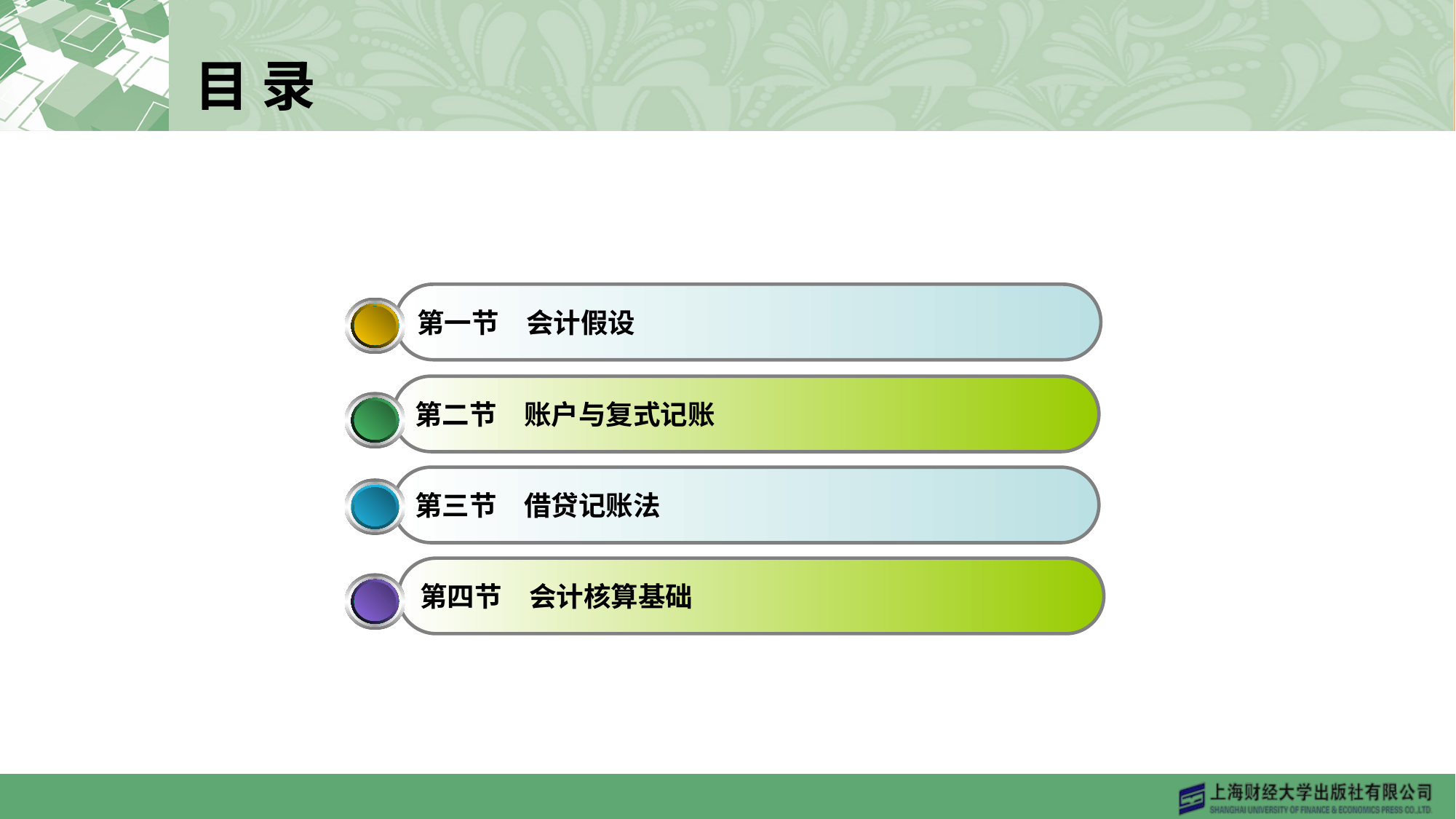

# 目 录

第一节　会计假设

第二节　账户与复式记账

第三节　借贷记账法

第四节　会计核算基础